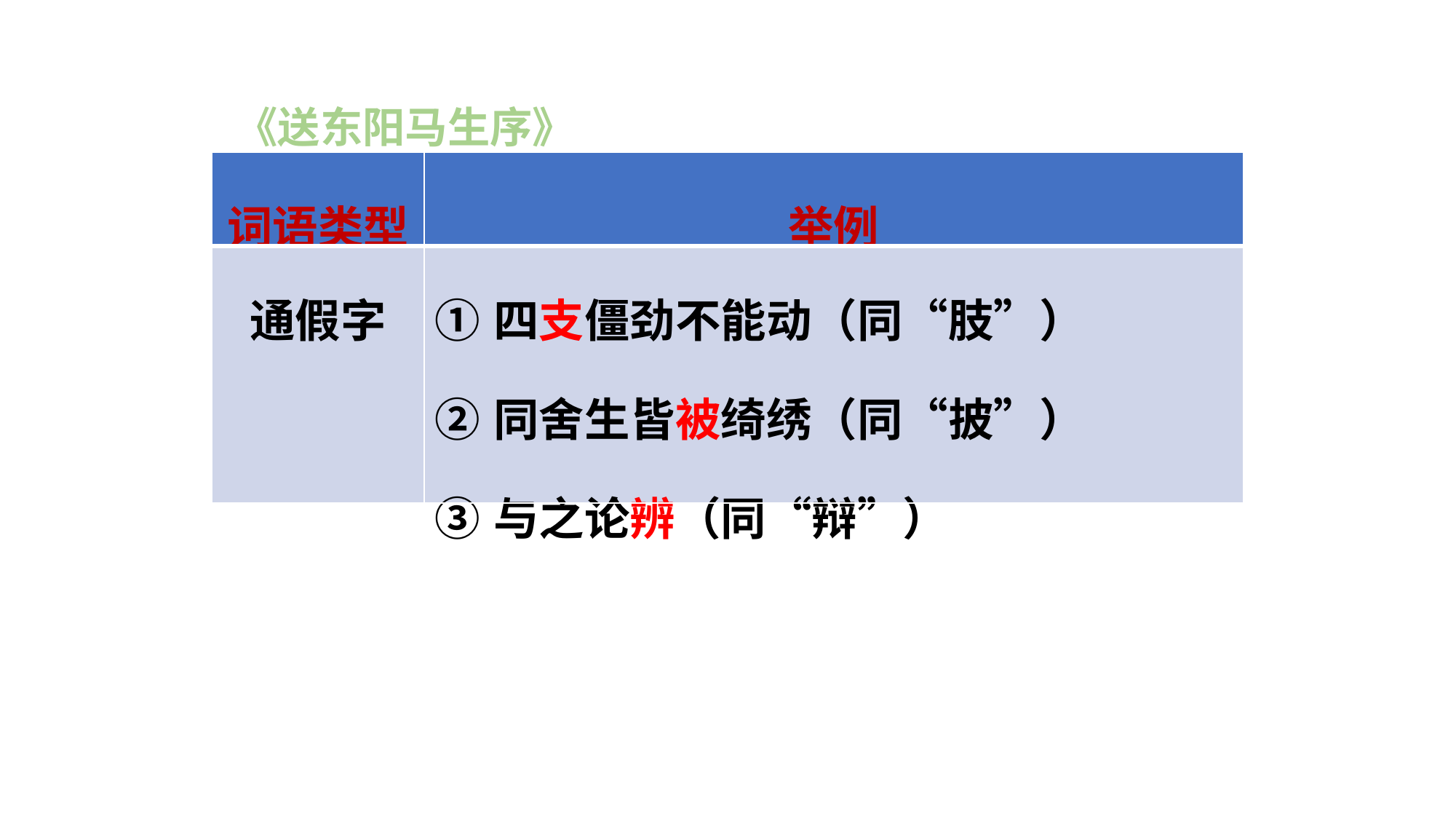

《送东阳马生序》
| 词语类型 | 举例 |
| --- | --- |
| 通假字 | ①四支僵劲不能动（同“肢”） ②同舍生皆被绮绣（同“披”） ③与之论辨（同“辩”） |